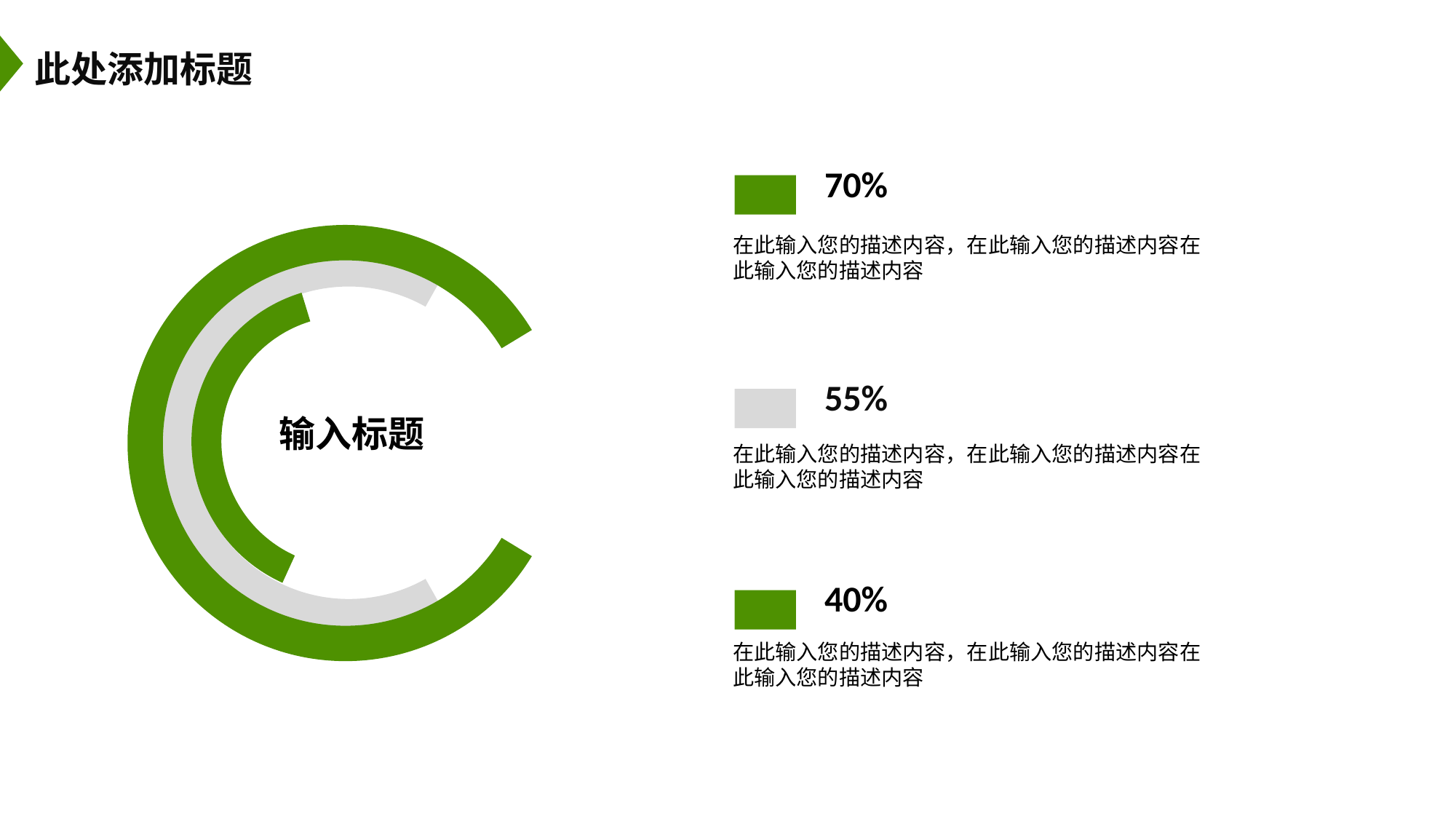

此处添加标题

70%

在此输入您的描述内容，在此输入您的描述内容在此输入您的描述内容

55%

输入标题
在此输入您的描述内容，在此输入您的描述内容在此输入您的描述内容
40%

在此输入您的描述内容，在此输入您的描述内容在此输入您的描述内容